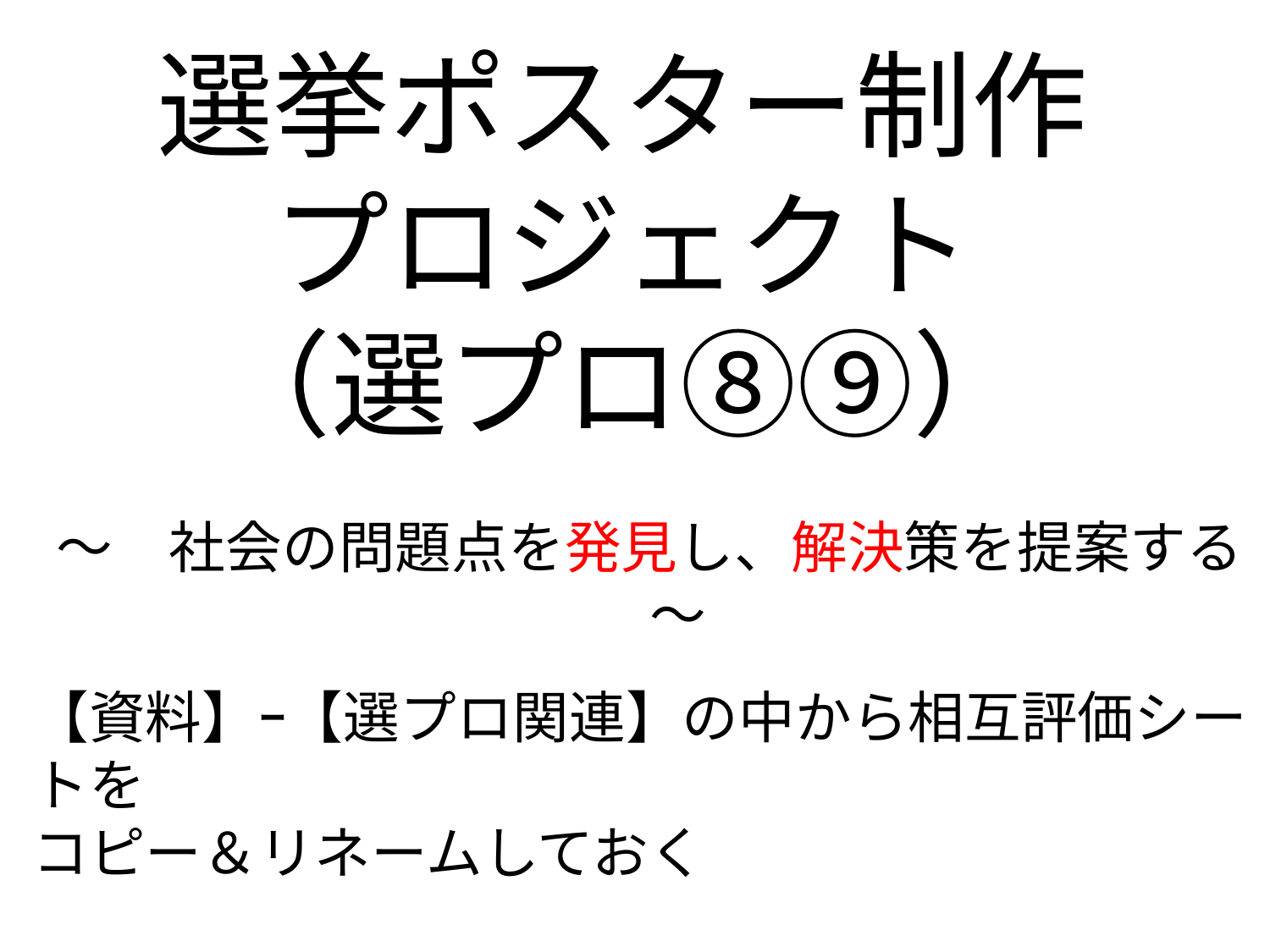

選挙ポスター制作
プロジェクト
（選プロ⑧⑨）
～　社会の問題点を発見し、解決策を提案する　～
【資料】ｰ【選プロ関連】の中から相互評価シートを
コピー＆リネームしておく

ファイル名：1000-選プロ相互評価（クラス）